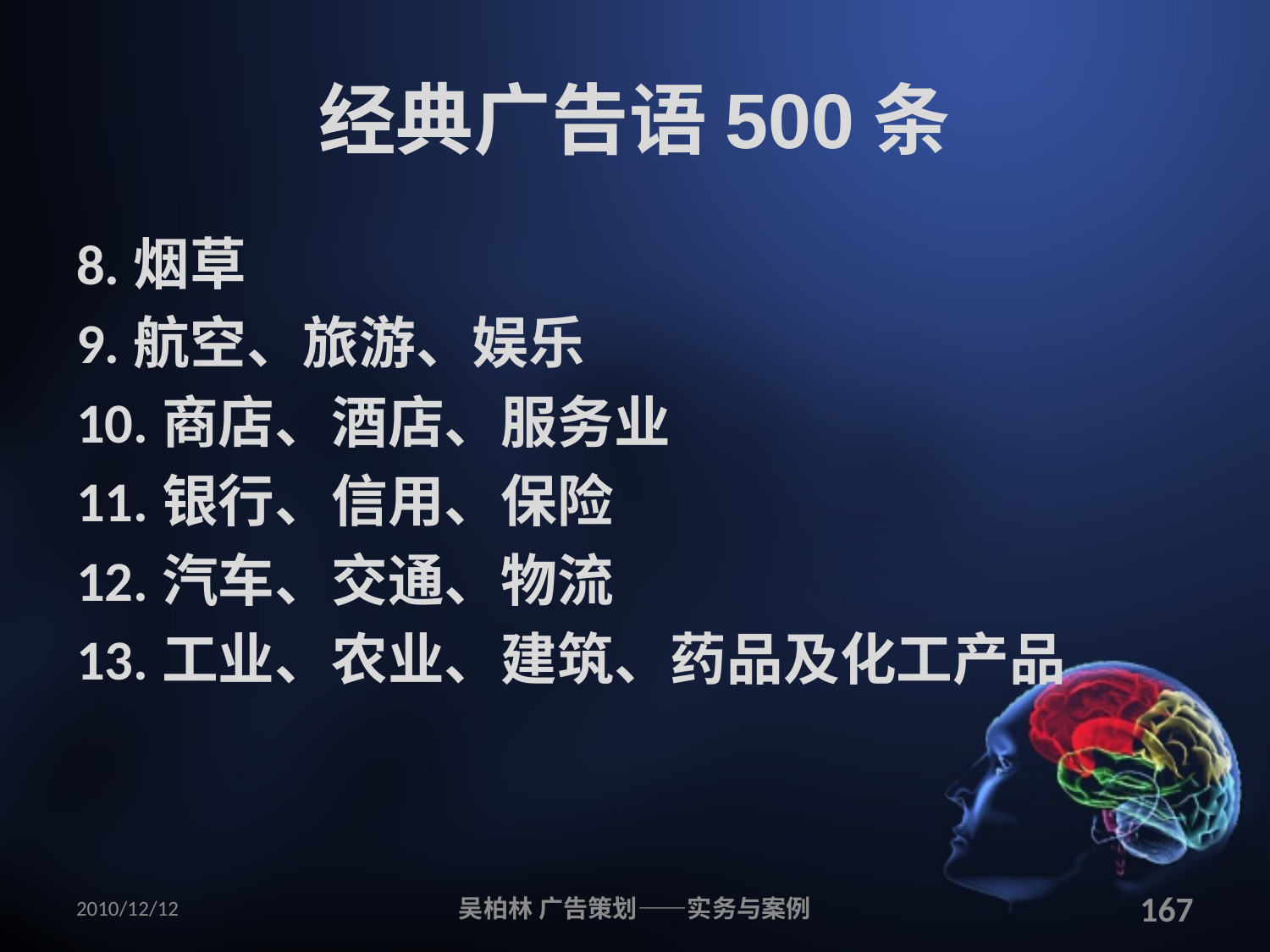

# 经典广告语500条
8.烟草
9.航空、旅游、娱乐
10.商店、酒店、服务业
11.银行、信用、保险
12.汽车、交通、物流
13.工业、农业、建筑、药品及化工产品
2010/12/12
吴柏林 广告策划——实务与案例
167